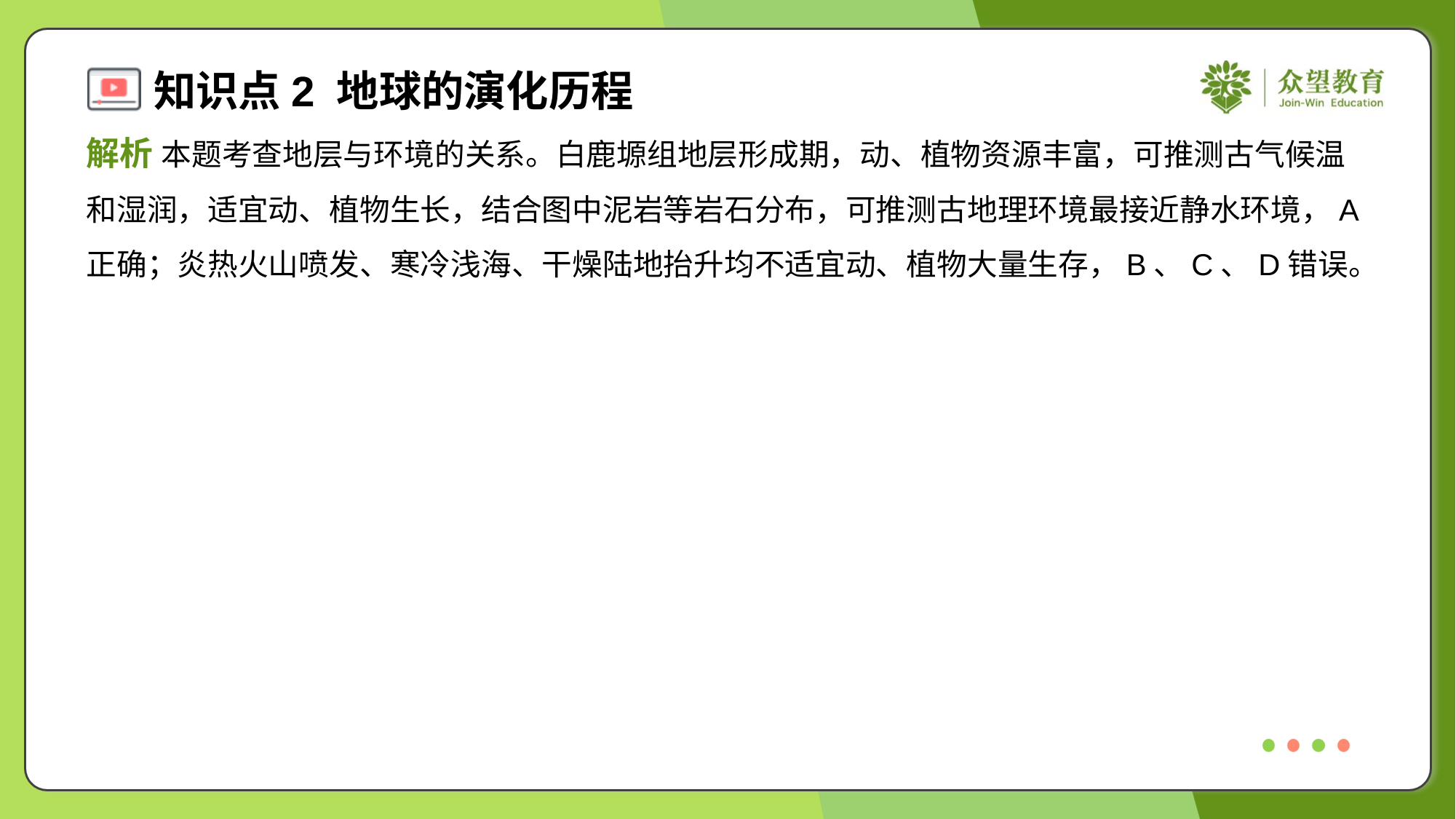

解析 本题考查地层与环境的关系。白鹿塬组地层形成期，动、植物资源丰富，可推测古气候温
和湿润，适宜动、植物生长，结合图中泥岩等岩石分布，可推测古地理环境最接近静水环境，A
正确；炎热火山喷发、寒冷浅海、干燥陆地抬升均不适宜动、植物大量生存，B、C、D错误。